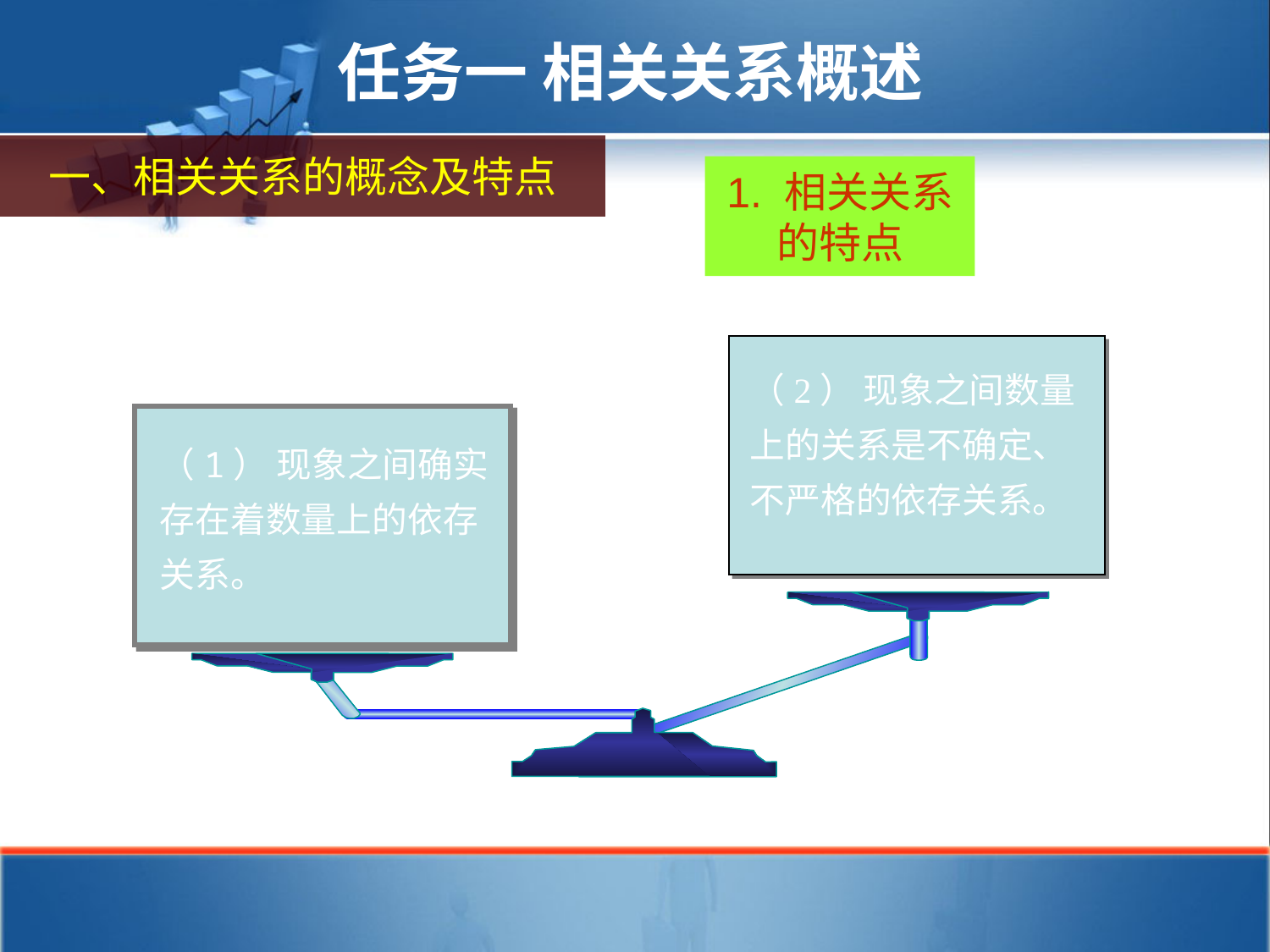

任务一 相关关系概述
一、相关关系的概念及特点
1. 相关关系的特点

（2） 现象之间数量上的关系是不确定、不严格的依存关系。

（1） 现象之间确实存在着数量上的依存关系。